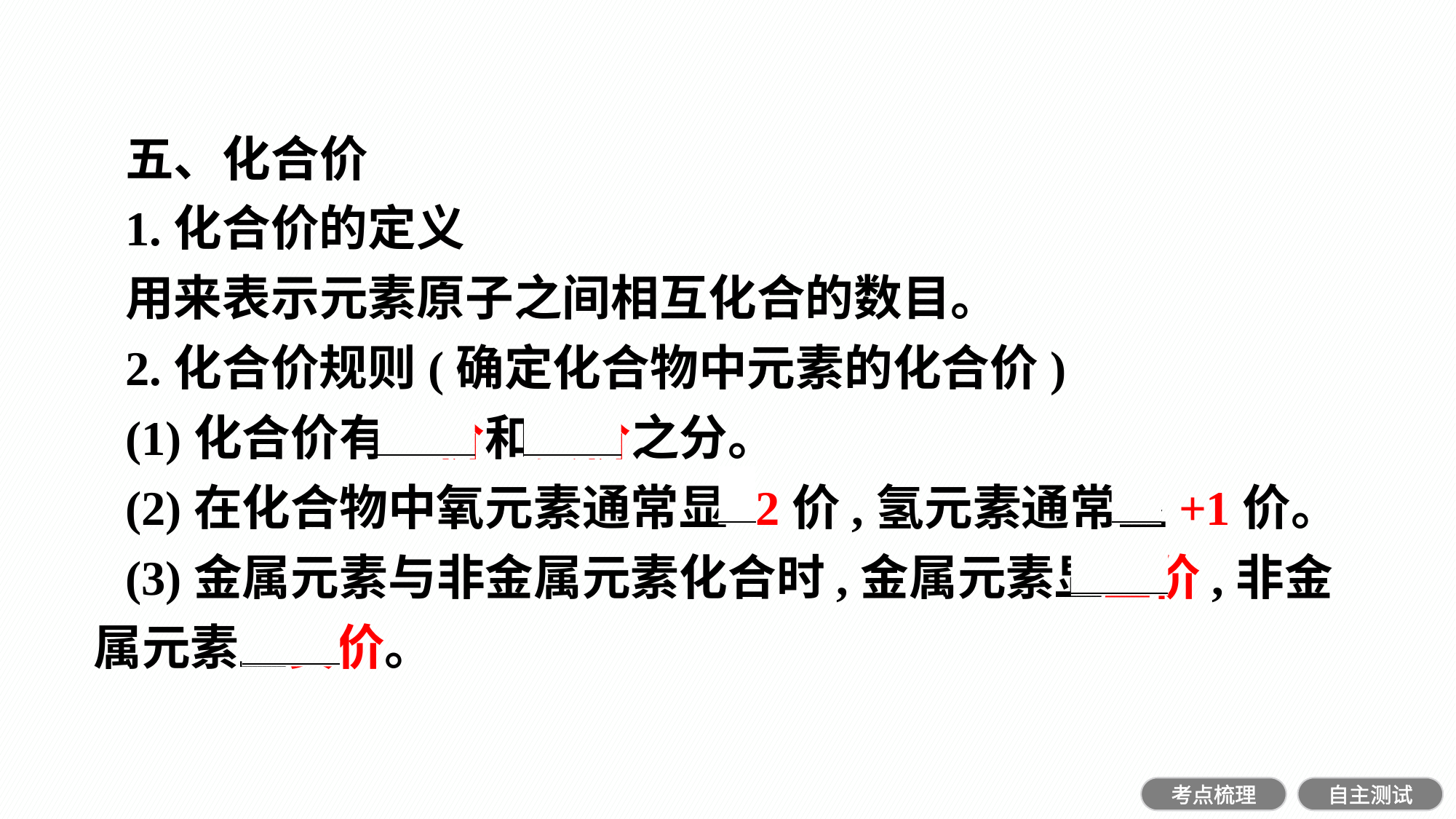

五、化合价
1.化合价的定义
用来表示元素原子之间相互化合的数目。
2.化合价规则(确定化合物中元素的化合价)
(1)化合价有正价和负价之分。
(2)在化合物中氧元素通常显-2价,氢元素通常显+1价。
(3)金属元素与非金属元素化合时,金属元素显正价,非金属元素显负价。